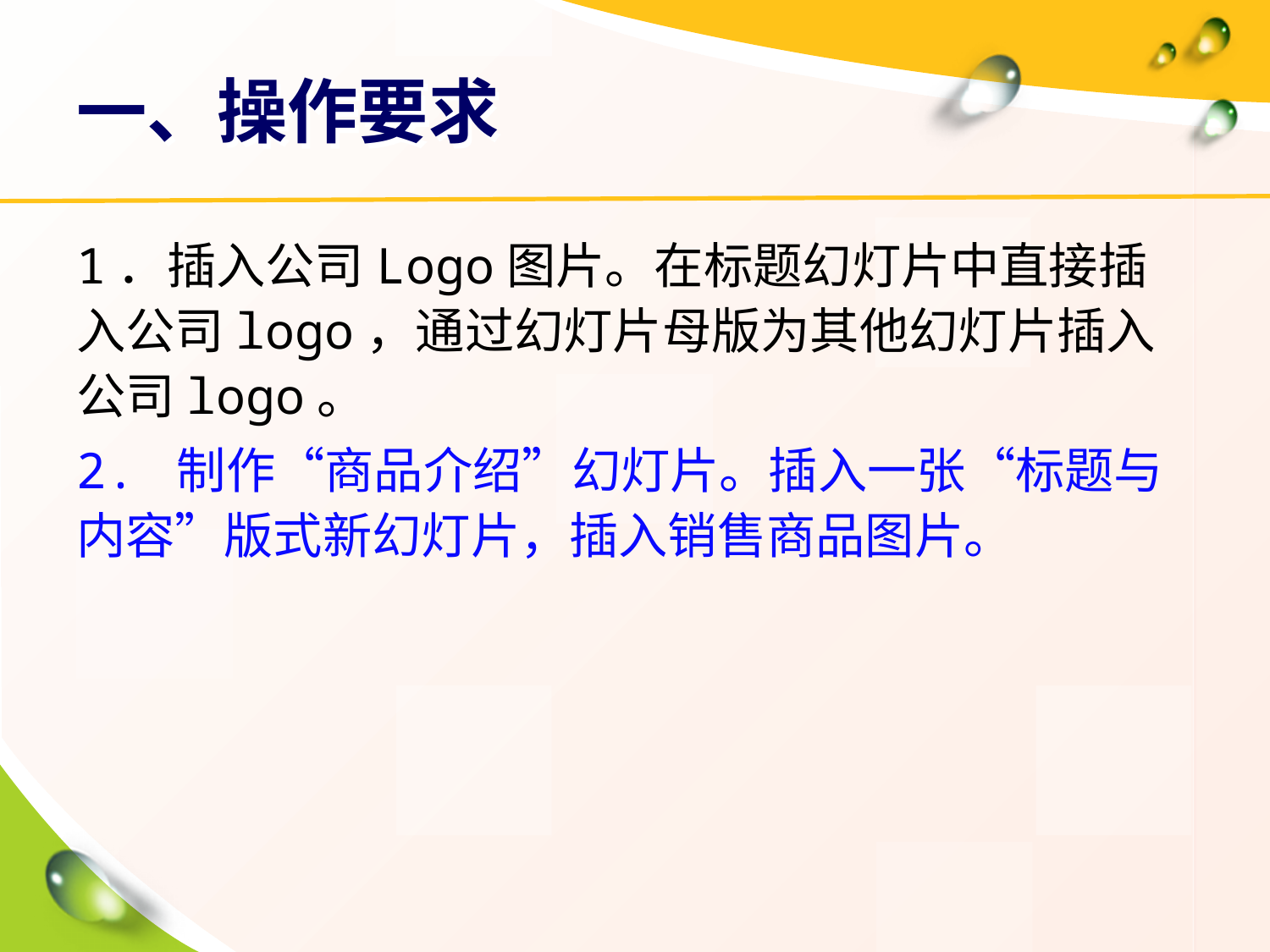

# 一、操作要求
1．插入公司Logo图片。在标题幻灯片中直接插入公司logo，通过幻灯片母版为其他幻灯片插入公司logo。
2. 制作“商品介绍”幻灯片。插入一张“标题与内容”版式新幻灯片，插入销售商品图片。